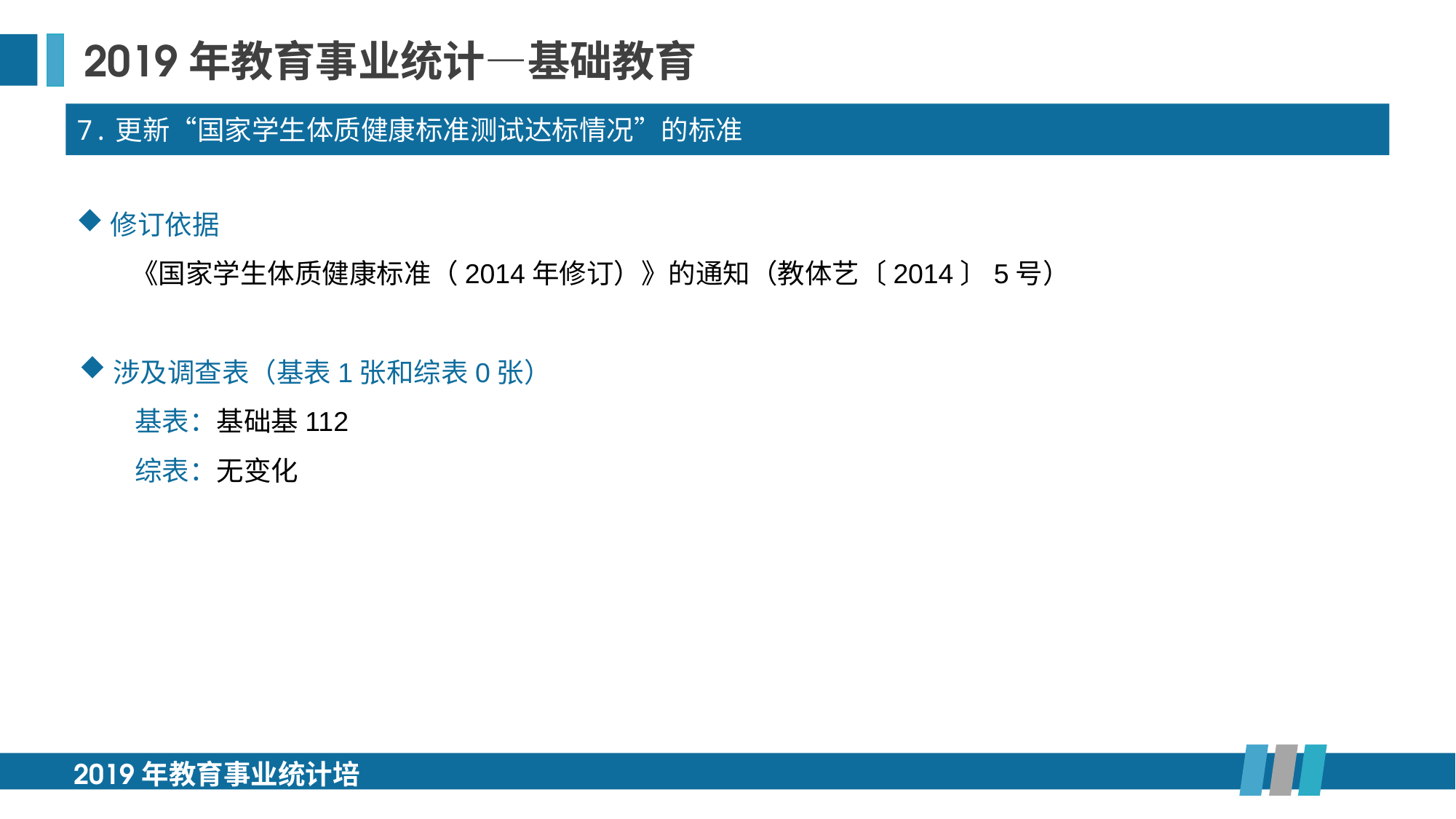

2019年教育事业统计—基础教育

7.更新“国家学生体质健康标准测试达标情况”的标准
修订依据
《国家学生体质健康标准（2014年修订）》的通知（教体艺〔2014〕5号）
涉及调查表（基表1张和综表0张）
        基表：基础基112
        综表：无变化

2019年教育事业统计培训